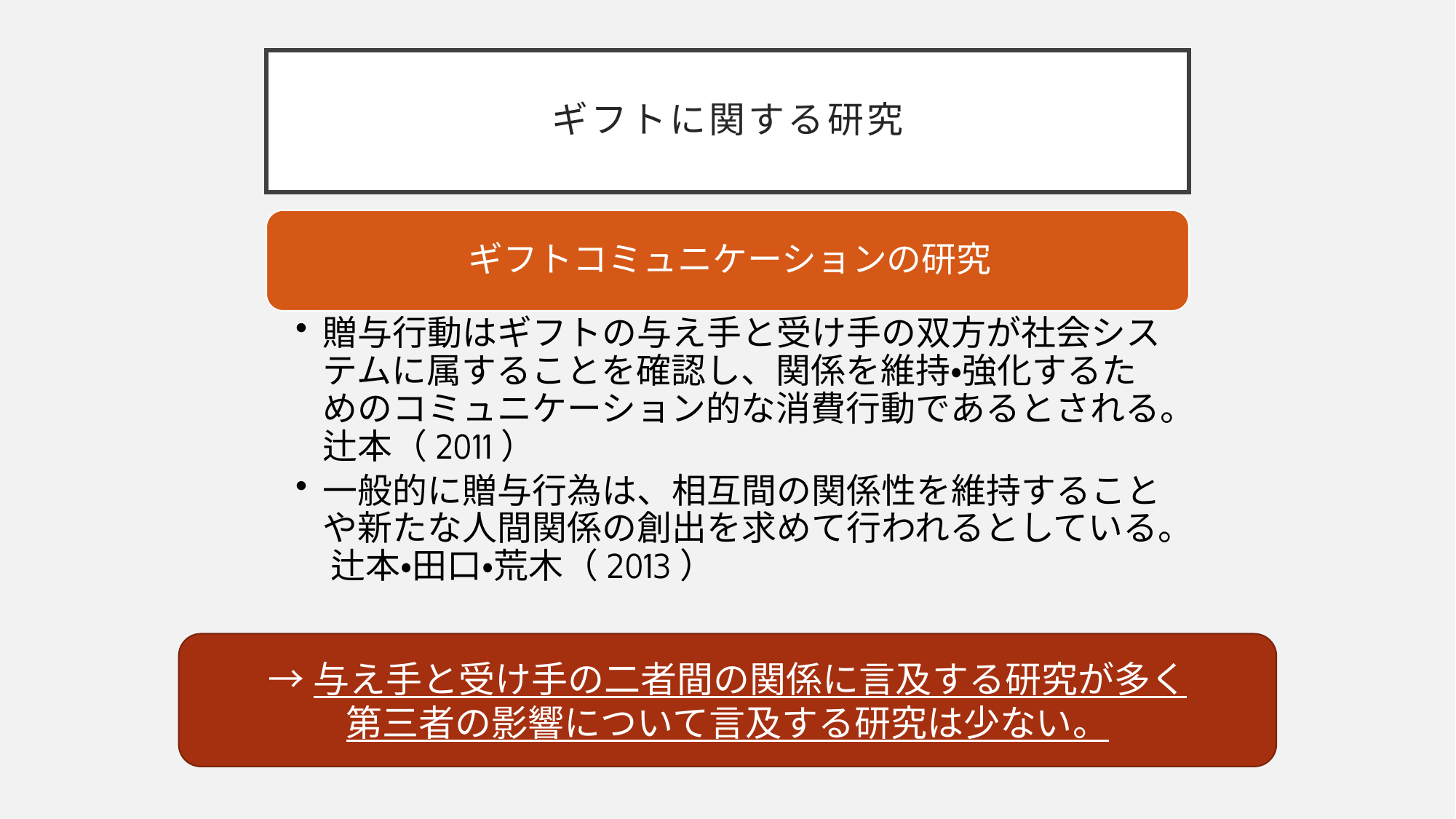

# ギフトに関する研究
ギフトコミュニケーションの研究
贈与行動はギフトの与え手と受け手の双方が社会システムに属することを確認し、関係を維持・強化するためのコミュニケーション的な消費行動であるとされる。辻本（2011）
一般的に贈与行為は、相互間の関係性を維持することや新たな人間関係の創出を求めて行われるとしている。 辻本・田口・荒木（2013）
→与え手と受け手の二者間の関係に言及する研究が多く
第三者の影響について言及する研究は少ない。